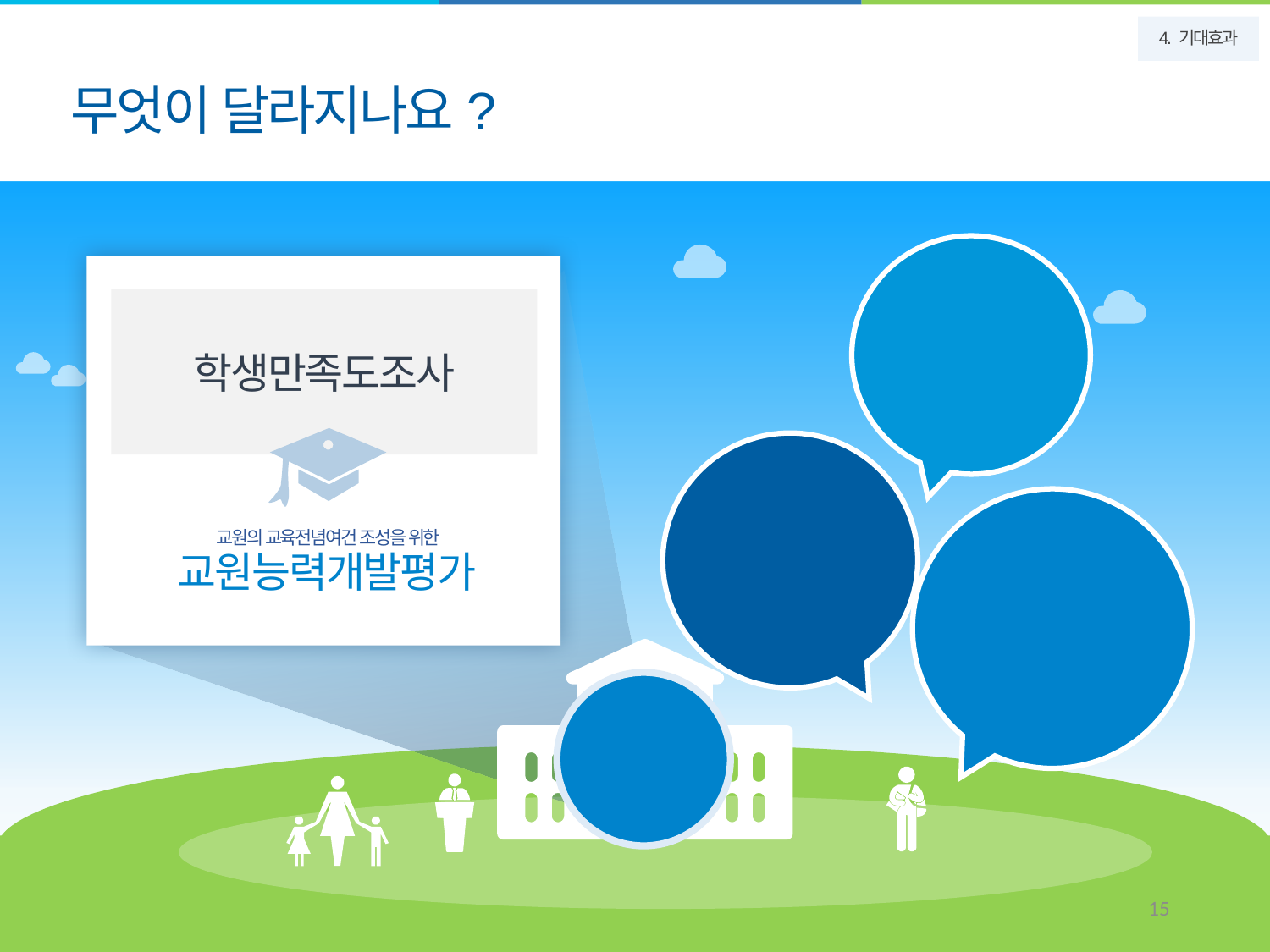

무엇이 달라지나요?
4. 기대효과

“선생님께서
적극적으로 수업을
해주십니다.”

학생만족도조사

교원의 교육전념여건 조성을 위한
교원능력개발평가

“수업이 지루하지
않고 재미있어요!”

“선생님께서
학생들의 의견을
존중해 주십니다.”

학교생활에
반영

15